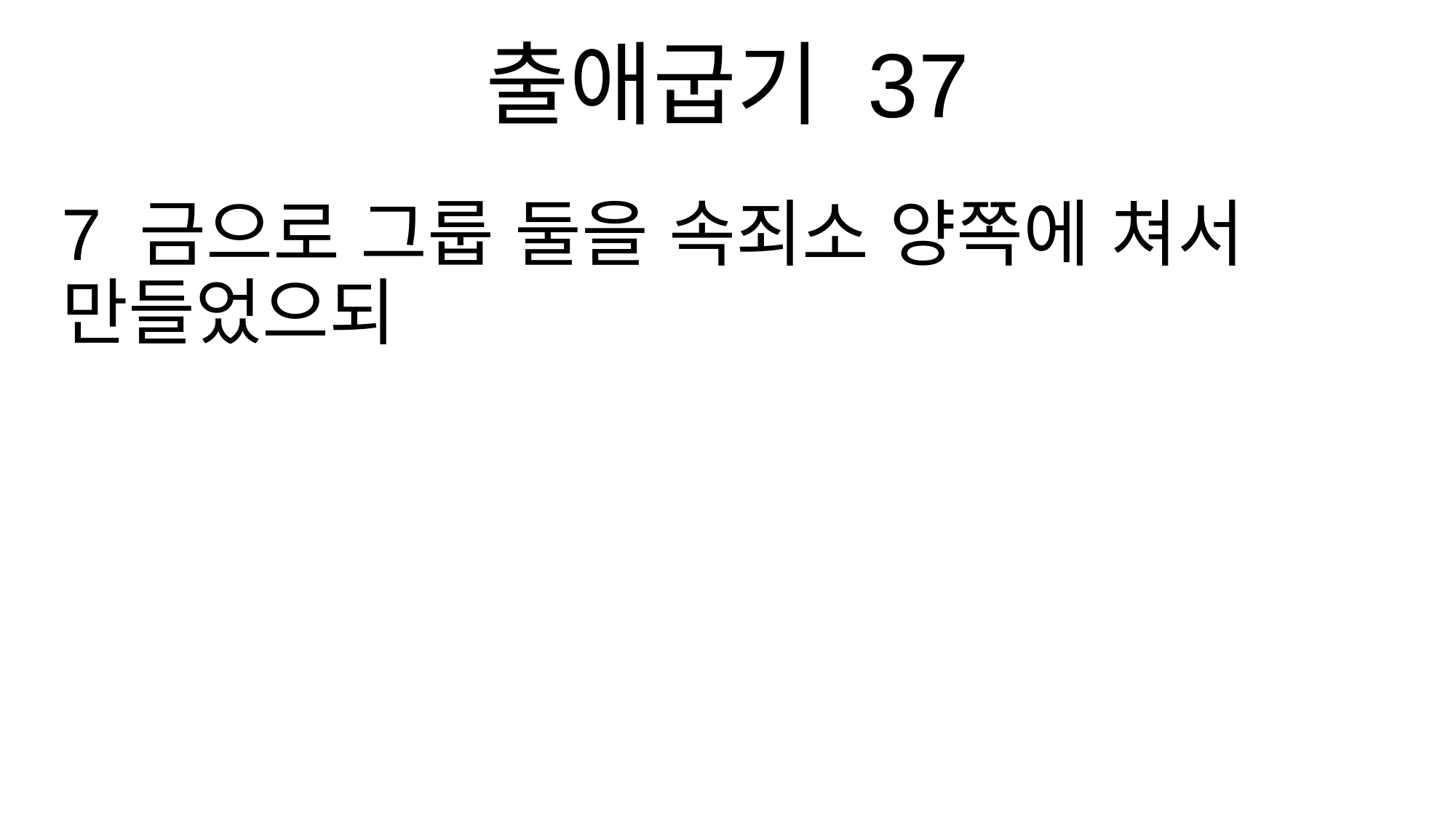

출애굽기 37
7 금으로 그룹 둘을 속죄소 양쪽에 쳐서 만들었으되